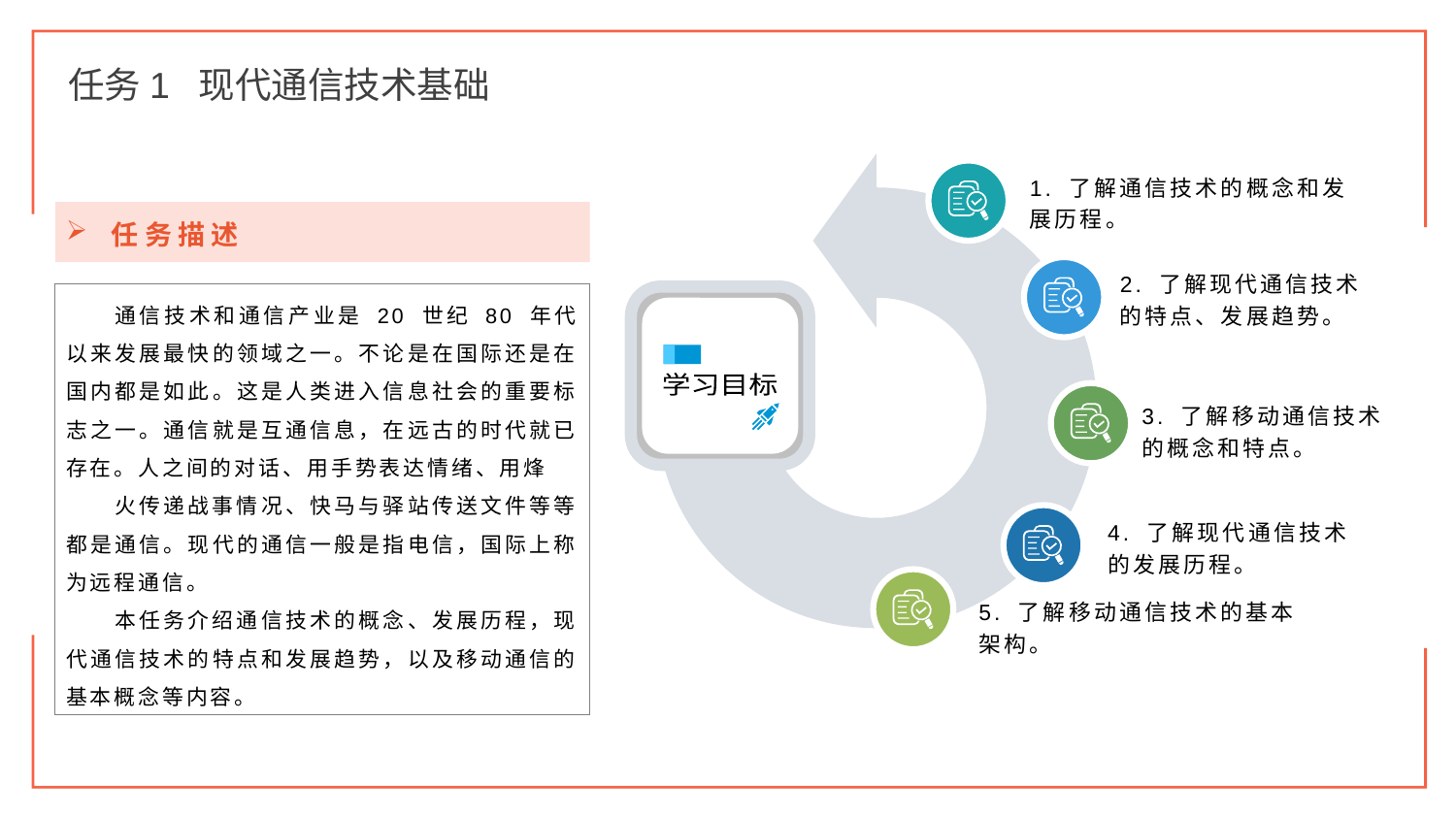

任务1  现代通信技术基础
1. 了解通信技术的概念和发展历程。

2. 了解现代通信技术的特点、发展趋势。

学习目标

3. 了解移动通信技术的概念和特点。

4. 了解现代通信技术的发展历程。

5. 了解移动通信技术的基本架构。

任务描述
通信技术和通信产业是 20 世纪 80 年代以来发展最快的领域之一。不论是在国际还是在国内都是如此。这是人类进入信息社会的重要标志之一。通信就是互通信息，在远古的时代就已存在。人之间的对话、用手势表达情绪、用烽
火传递战事情况、快马与驿站传送文件等等都是通信。现代的通信一般是指电信，国际上称为远程通信。
本任务介绍通信技术的概念、发展历程，现代通信技术的特点和发展趋势，以及移动通信的基本概念等内容。